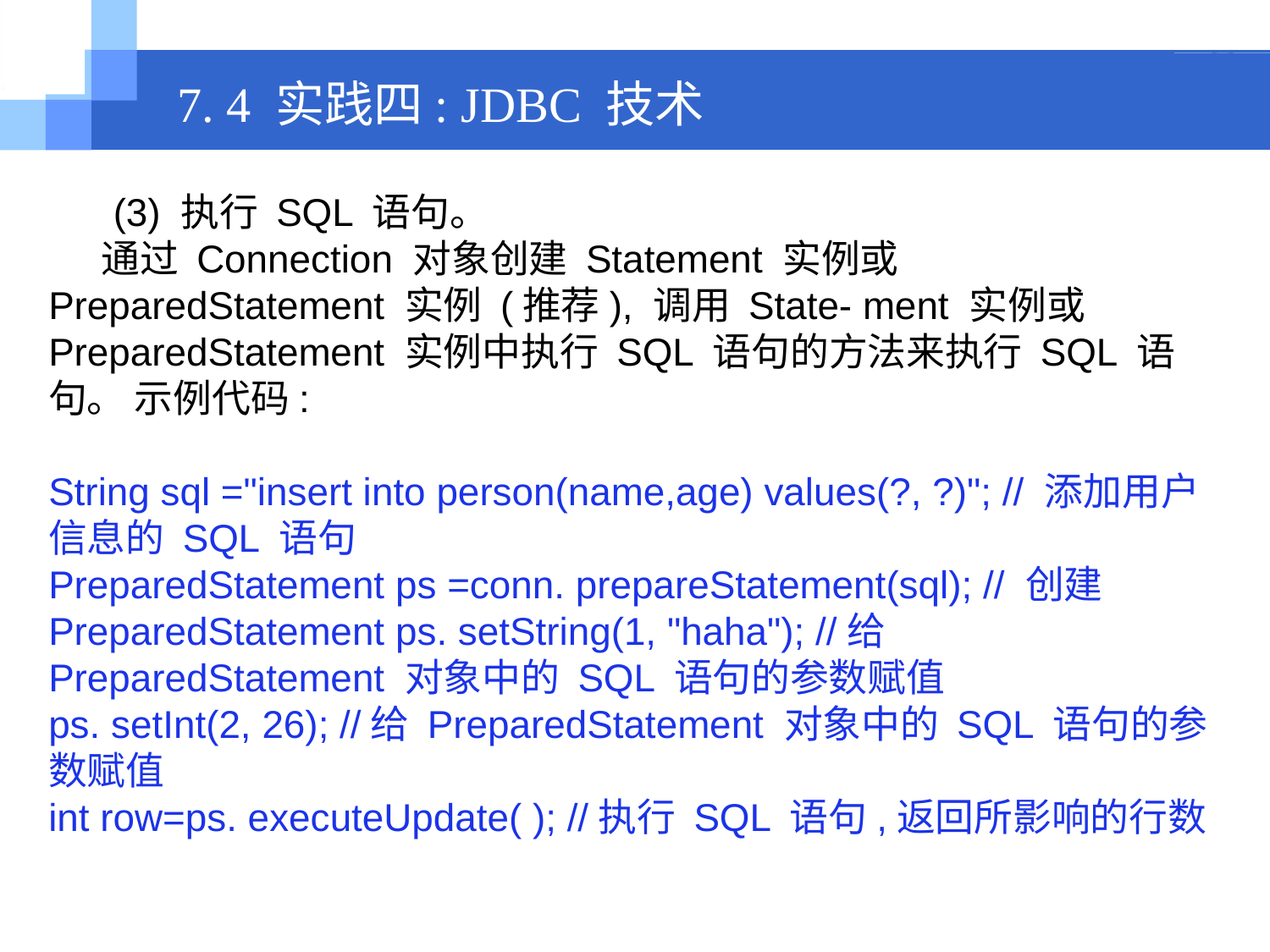

7. 4 实践四: JDBC 技术
      (3) 执行 SQL 语句。
     通过 Connection 对象创建 Statement 实例或 PreparedStatement 实例 (推荐), 调用 State- ment 实例或 PreparedStatement 实例中执行 SQL 语句的方法来执行 SQL 语句。 示例代码:

String sql ="insert into person(name,age) values(?, ?)"; // 添加用户信息的 SQL 语句
PreparedStatement ps =conn. prepareStatement(sql); // 创建
PreparedStatement ps. setString(1, "haha"); //给 PreparedStatement 对象中的 SQL 语句的参数赋值
ps. setInt(2, 26); //给 PreparedStatement 对象中的 SQL 语句的参数赋值
int row=ps. executeUpdate( ); //执行 SQL 语句,返回所影响的行数